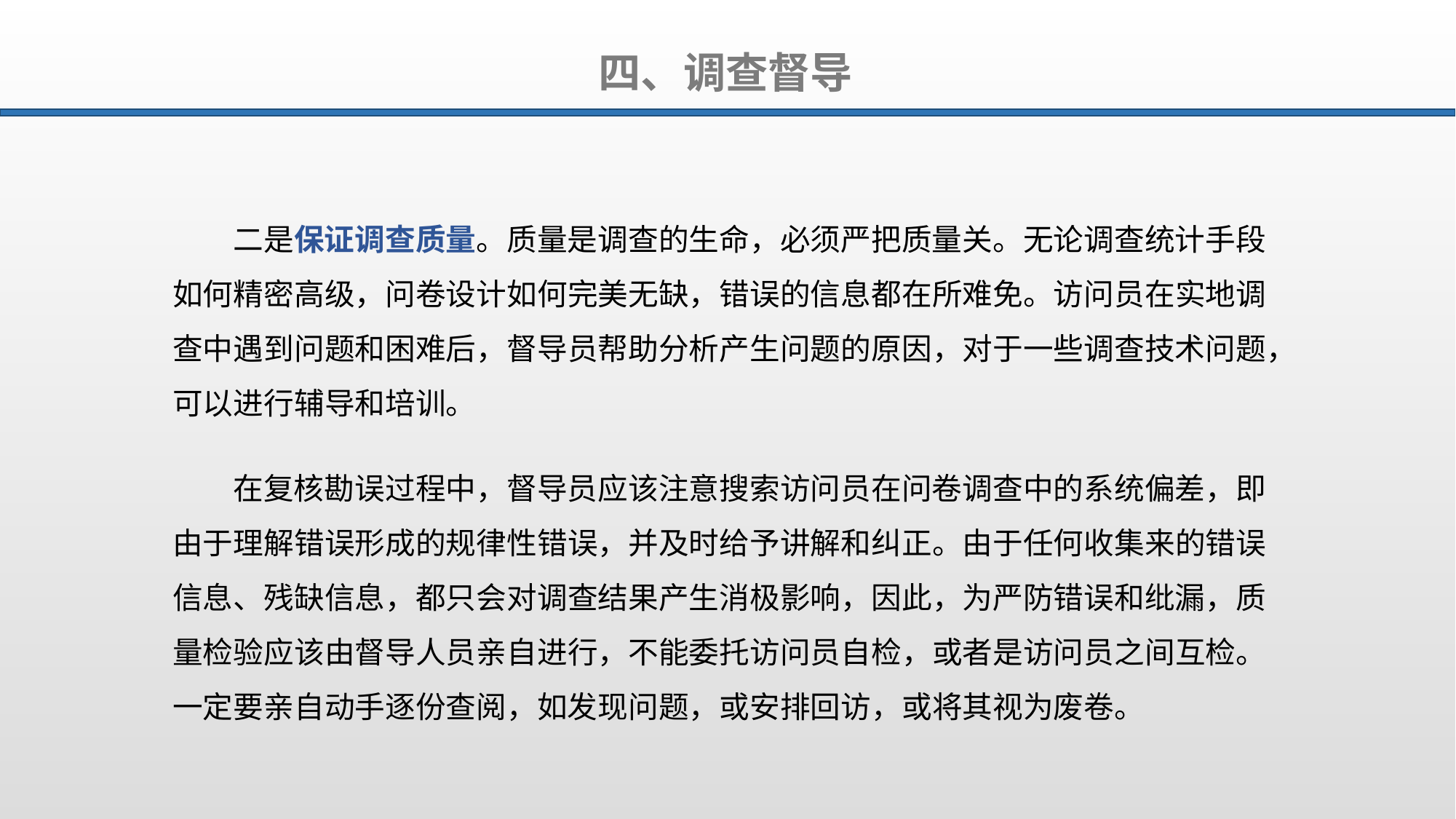

四、调查督导

二是保证调查质量。质量是调查的生命，必须严把质量关。无论调查统计手段如何精密高级，问卷设计如何完美无缺，错误的信息都在所难免。访问员在实地调查中遇到问题和困难后，督导员帮助分析产生问题的原因，对于一些调查技术问题，可以进行辅导和培训。
在复核勘误过程中，督导员应该注意搜索访问员在问卷调查中的系统偏差，即由于理解错误形成的规律性错误，并及时给予讲解和纠正。由于任何收集来的错误信息、残缺信息，都只会对调查结果产生消极影响，因此，为严防错误和纰漏，质量检验应该由督导人员亲自进行，不能委托访问员自检，或者是访问员之间互检。一定要亲自动手逐份查阅，如发现问题，或安排回访，或将其视为废卷。